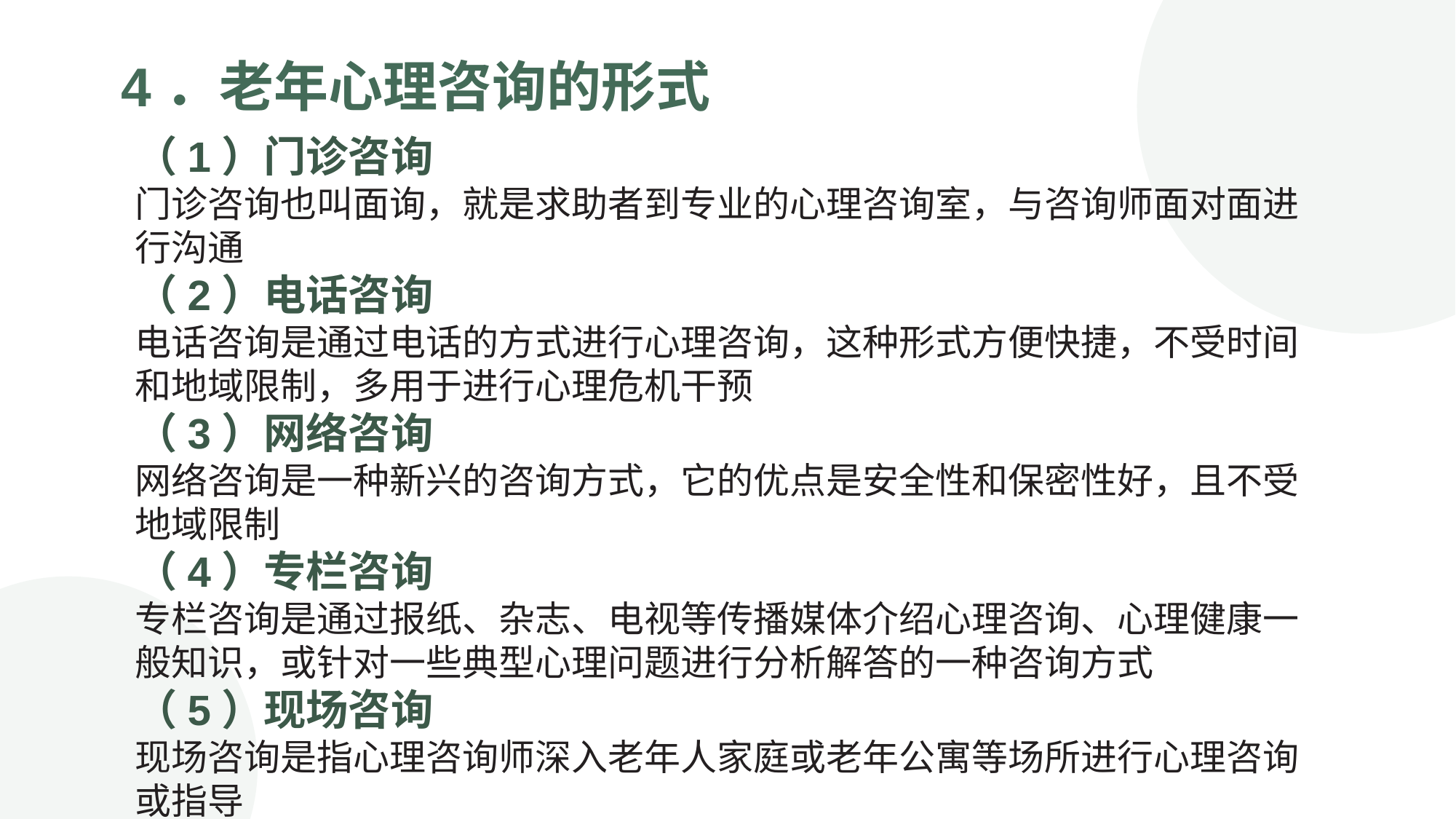

4．老年心理咨询的形式
（1）门诊咨询
门诊咨询也叫面询，就是求助者到专业的心理咨询室，与咨询师面对面进行沟通
（2）电话咨询
电话咨询是通过电话的方式进行心理咨询，这种形式方便快捷，不受时间和地域限制，多用于进行心理危机干预
（3）网络咨询
网络咨询是一种新兴的咨询方式，它的优点是安全性和保密性好，且不受地域限制
（4）专栏咨询
专栏咨询是通过报纸、杂志、电视等传播媒体介绍心理咨询、心理健康一般知识，或针对一些典型心理问题进行分析解答的一种咨询方式
（5）现场咨询
现场咨询是指心理咨询师深入老年人家庭或老年公寓等场所进行心理咨询或指导